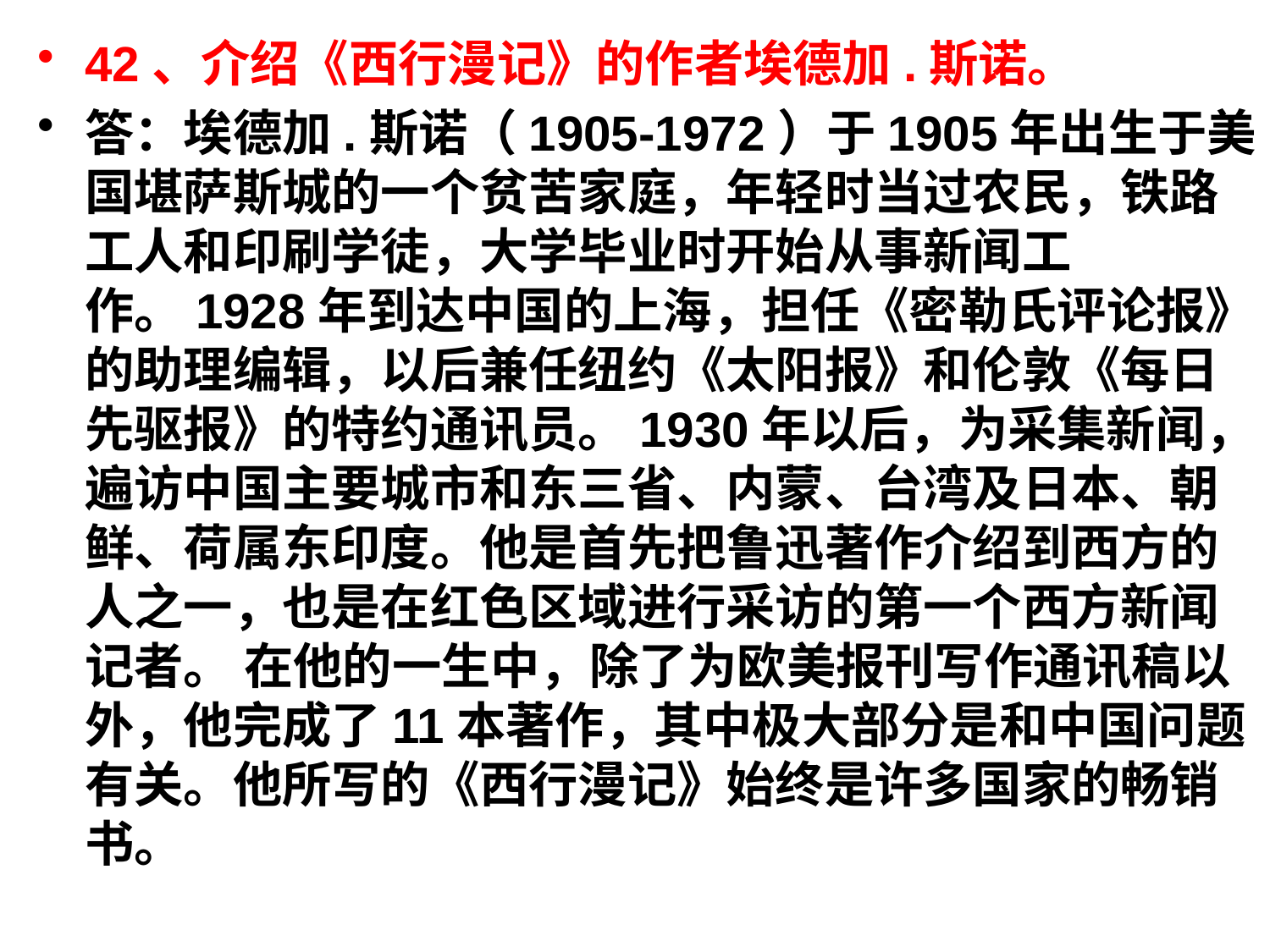

42、介绍《西行漫记》的作者埃德加.斯诺。
答：埃德加.斯诺（1905-1972）于1905年出生于美国堪萨斯城的一个贫苦家庭，年轻时当过农民，铁路工人和印刷学徒，大学毕业时开始从事新闻工作。1928年到达中国的上海，担任《密勒氏评论报》的助理编辑，以后兼任纽约《太阳报》和伦敦《每日先驱报》的特约通讯员。1930年以后，为采集新闻，遍访中国主要城市和东三省、内蒙、台湾及日本、朝鲜、荷属东印度。他是首先把鲁迅著作介绍到西方的人之一，也是在红色区域进行采访的第一个西方新闻记者。 在他的一生中，除了为欧美报刊写作通讯稿以外，他完成了11本著作，其中极大部分是和中国问题有关。他所写的《西行漫记》始终是许多国家的畅销书。
#